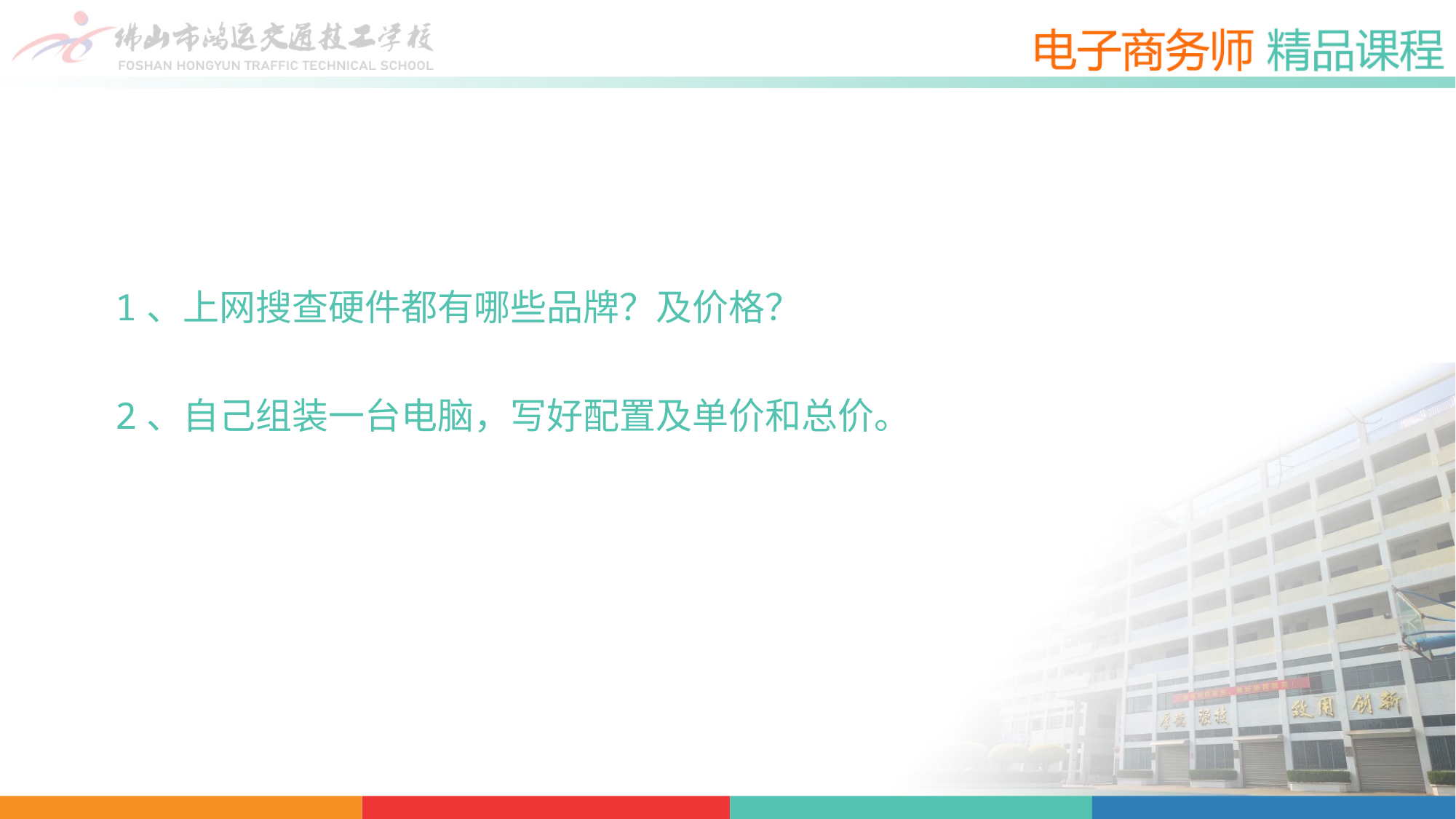

1、上网搜查硬件都有哪些品牌？及价格？

2、自己组装一台电脑，写好配置及单价和总价。